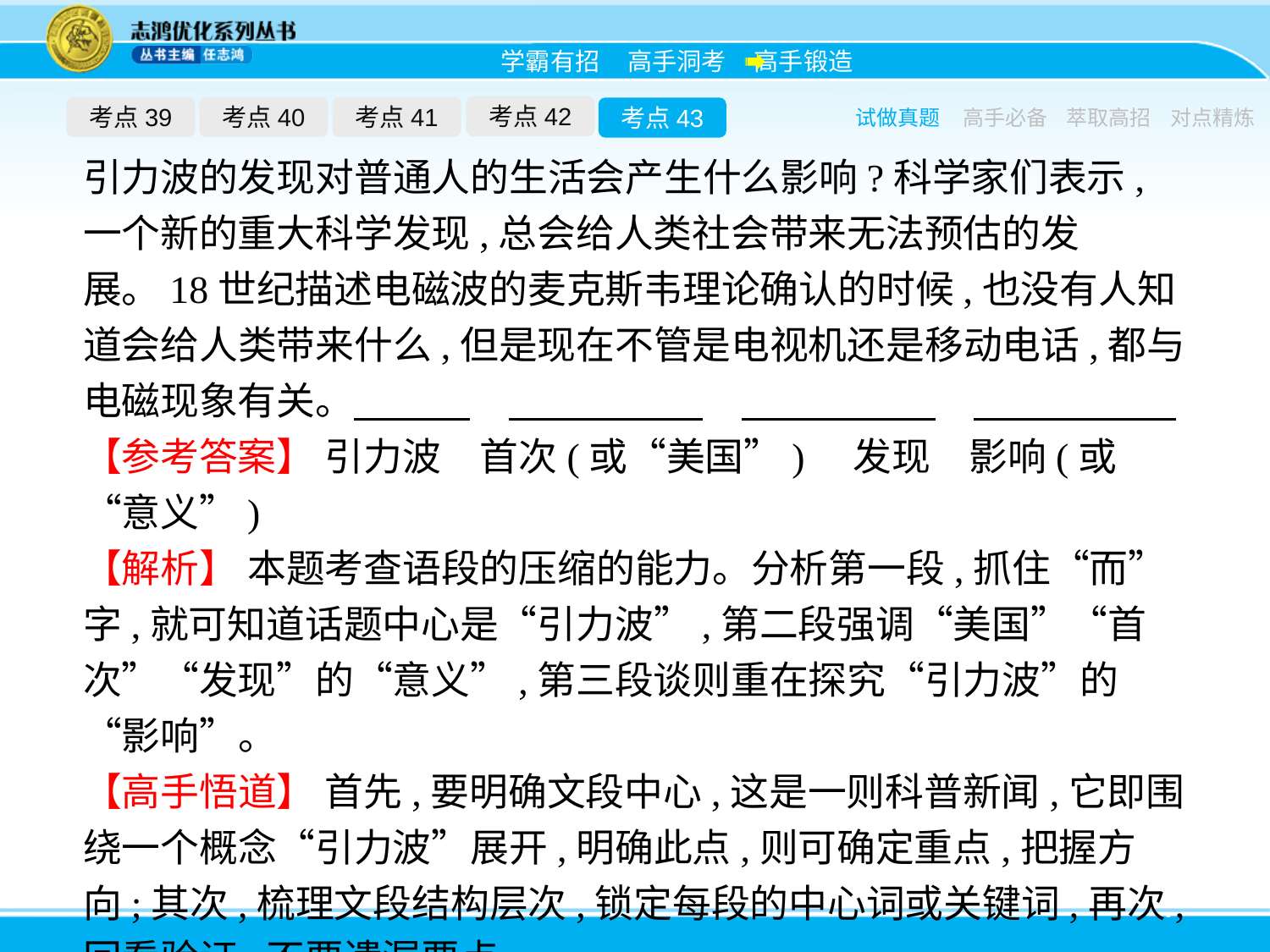

考点42
考点39
考点40
考点41
考点43
试做真题
高手必备
萃取高招
对点精炼
引力波的发现对普通人的生活会产生什么影响?科学家们表示,一个新的重大科学发现,总会给人类社会带来无法预估的发展。18世纪描述电磁波的麦克斯韦理论确认的时候,也没有人知道会给人类带来什么,但是现在不管是电视机还是移动电话,都与电磁现象有关。
【参考答案】 引力波　首次(或“美国”)　发现　影响(或“意义”)
【解析】 本题考查语段的压缩的能力。分析第一段,抓住“而”字,就可知道话题中心是“引力波”,第二段强调“美国”“首次”“发现”的“意义”,第三段谈则重在探究“引力波”的“影响”。
【高手悟道】 首先,要明确文段中心,这是一则科普新闻,它即围绕一个概念“引力波”展开,明确此点,则可确定重点,把握方向;其次,梳理文段结构层次,锁定每段的中心词或关键词,再次,回看验证,不要遗漏要点。